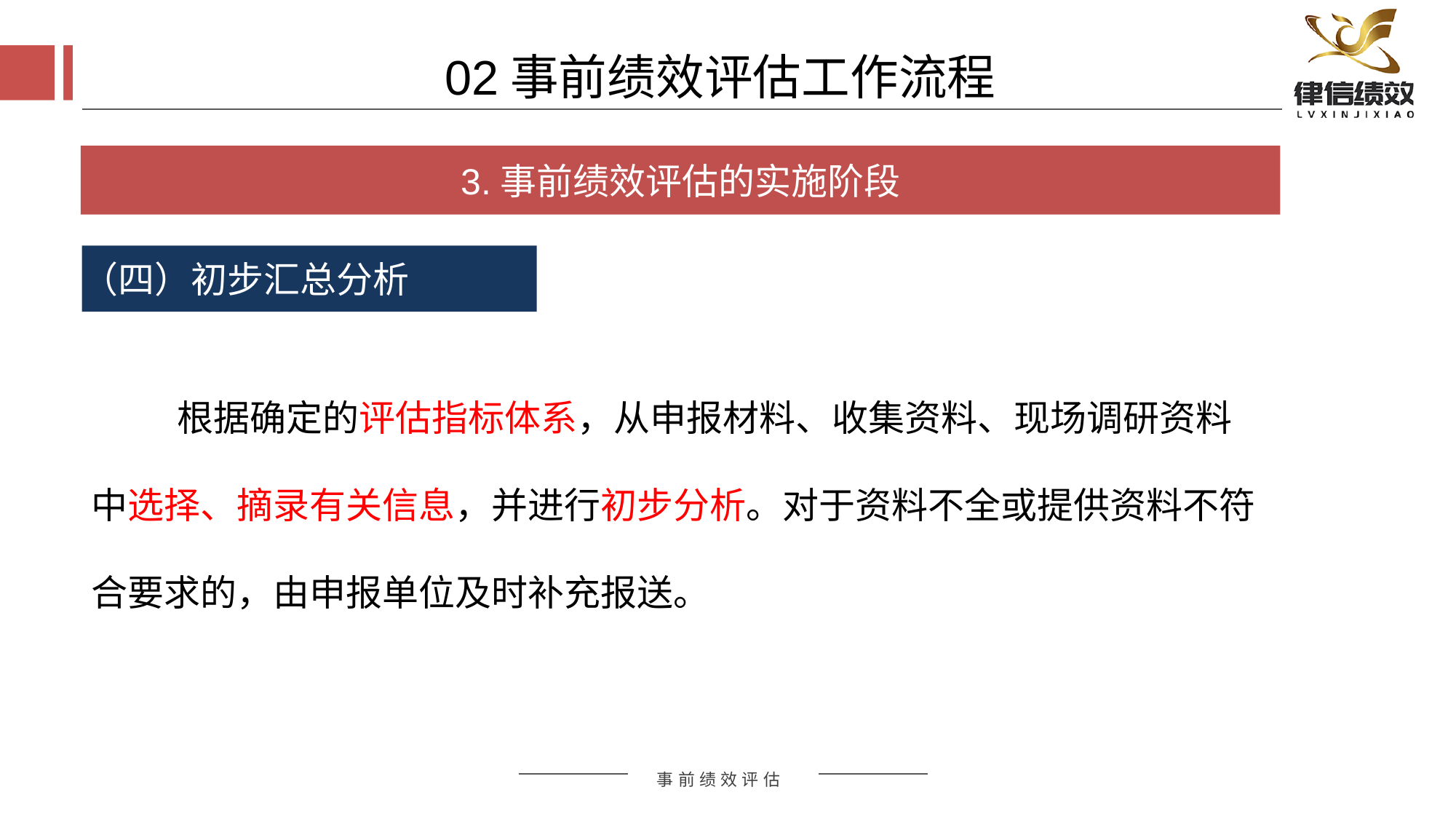

02事前绩效评估工作流程
3.事前绩效评估的实施阶段
（四）初步汇总分析
根据确定的评估指标体系，从申报材料、收集资料、现场调研资料中选择、摘录有关信息，并进行初步分析。对于资料不全或提供资料不符合要求的，由申报单位及时补充报送。

评估方式
评估方式